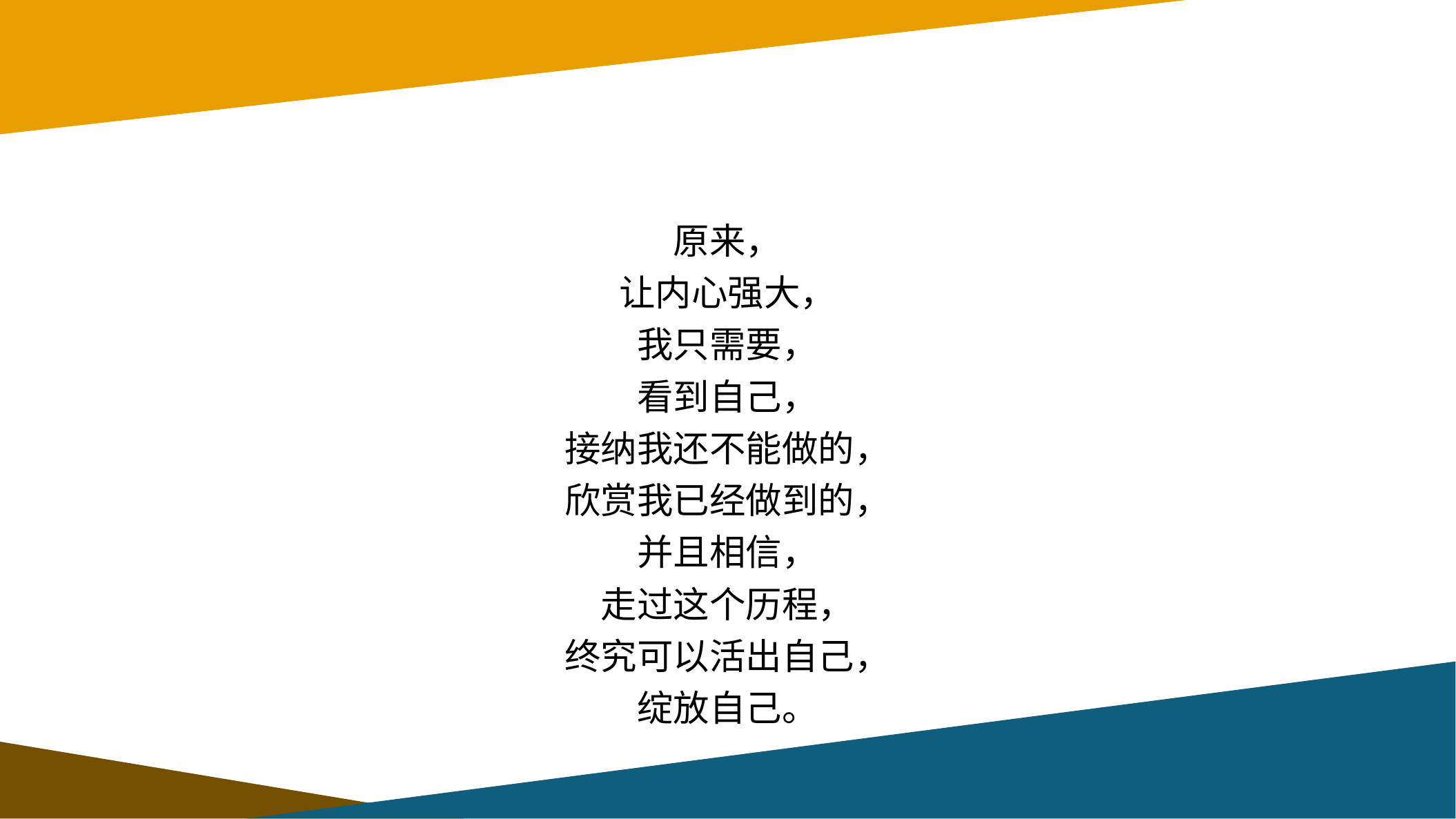

#
原来，
让内心强大，
我只需要，
看到自己，
接纳我还不能做的，
欣赏我已经做到的，
并且相信，
走过这个历程，
终究可以活出自己，
绽放自己。